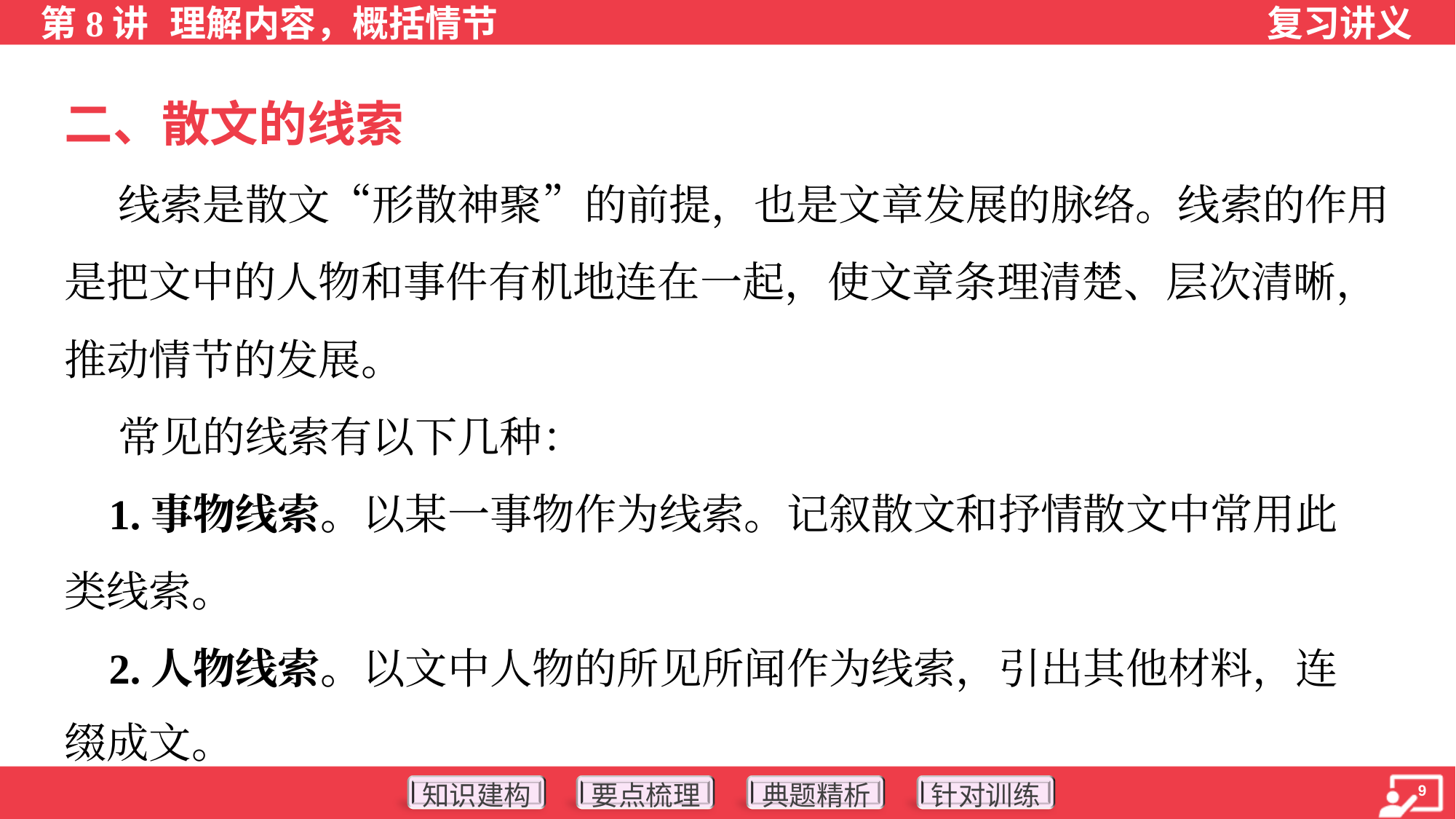

二、散文的线索
    线索是散文“形散神聚”的前提，也是文章发展的脉络。线索的作用
是把文中的人物和事件有机地连在一起，使文章条理清楚、层次清晰，
推动情节的发展。
    常见的线索有以下几种：
    1.事物线索。以某一事物作为线索。记叙散文和抒情散文中常用此
类线索。
    2.人物线索。以文中人物的所见所闻作为线索，引出其他材料，连
缀成文。